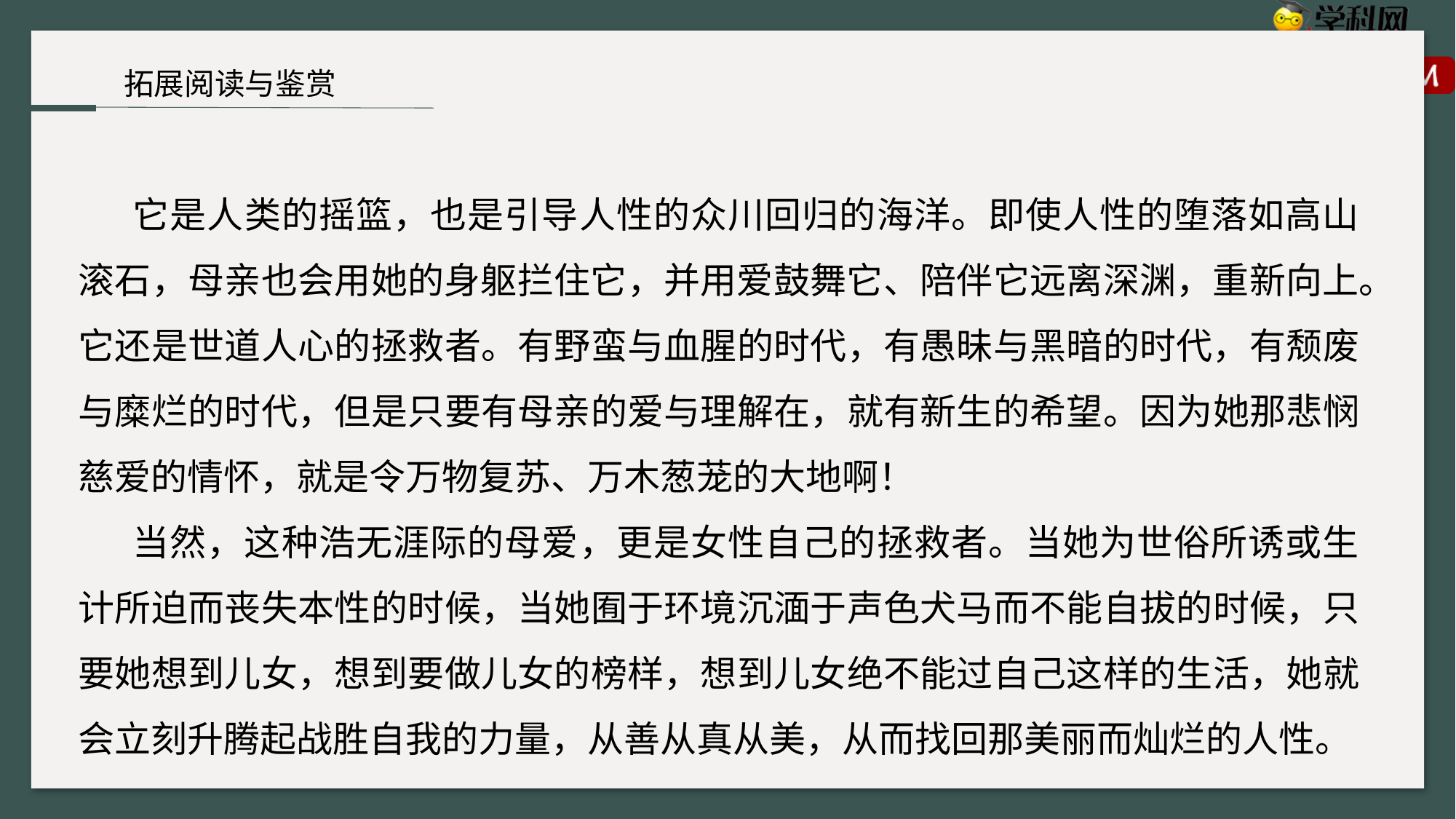

拓展阅读与鉴赏
它是人类的摇篮，也是引导人性的众川回归的海洋。即使人性的堕落如高山滚石，母亲也会用她的身躯拦住它，并用爱鼓舞它、陪伴它远离深渊，重新向上。它还是世道人心的拯救者。有野蛮与血腥的时代，有愚昧与黑暗的时代，有颓废与糜烂的时代，但是只要有母亲的爱与理解在，就有新生的希望。因为她那悲悯慈爱的情怀，就是令万物复苏、万木葱茏的大地啊！
当然，这种浩无涯际的母爱，更是女性自己的拯救者。当她为世俗所诱或生计所迫而丧失本性的时候，当她囿于环境沉湎于声色犬马而不能自拔的时候，只要她想到儿女，想到要做儿女的榜样，想到儿女绝不能过自己这样的生活，她就会立刻升腾起战胜自我的力量，从善从真从美，从而找回那美丽而灿烂的人性。